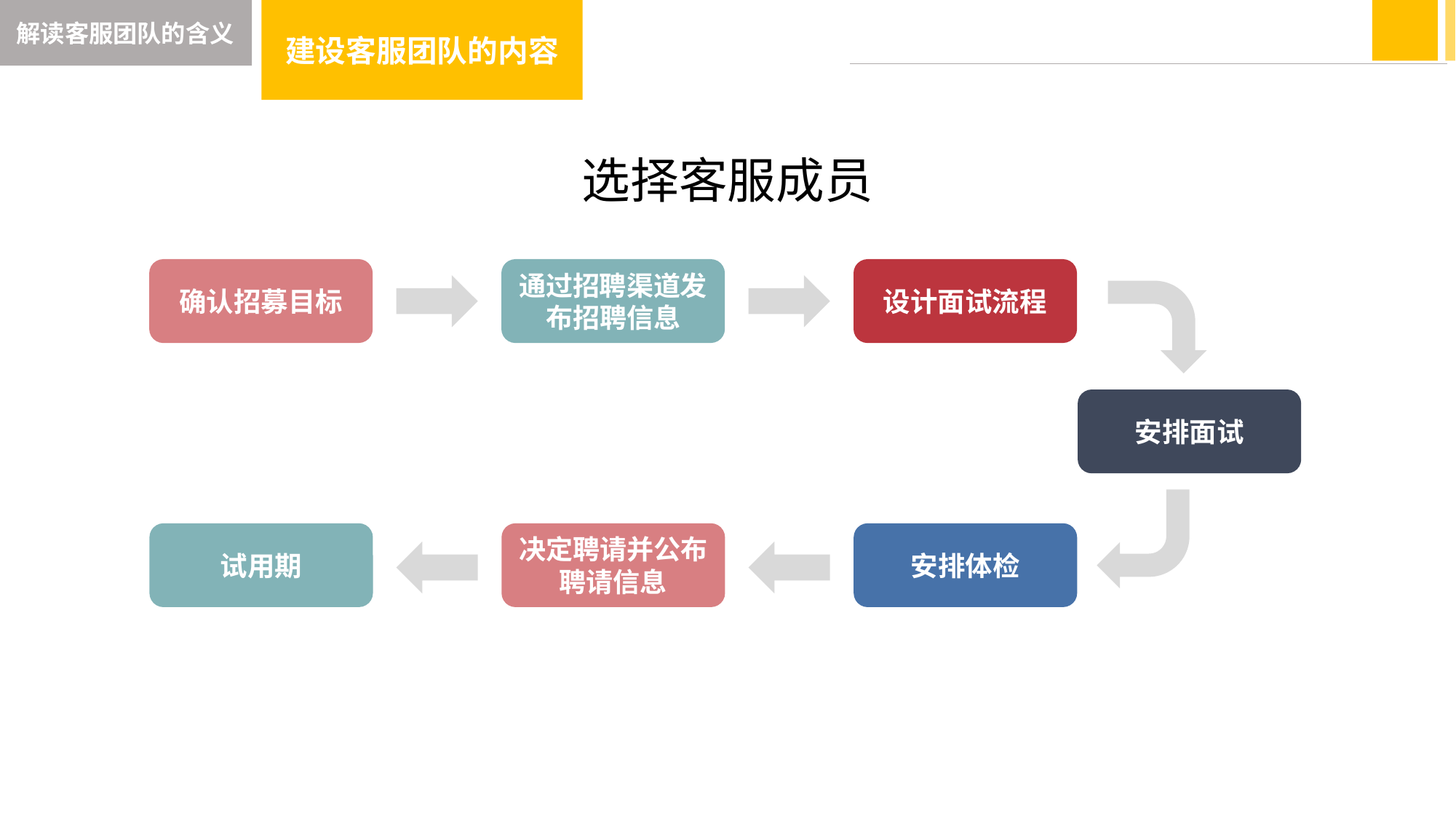

解读客服团队的含义
建设客服团队的内容

选择客服成员

确认招募目标
通过招聘渠道发布招聘信息
设计面试流程

安排面试

试用期
决定聘请并公布聘请信息
安排体检